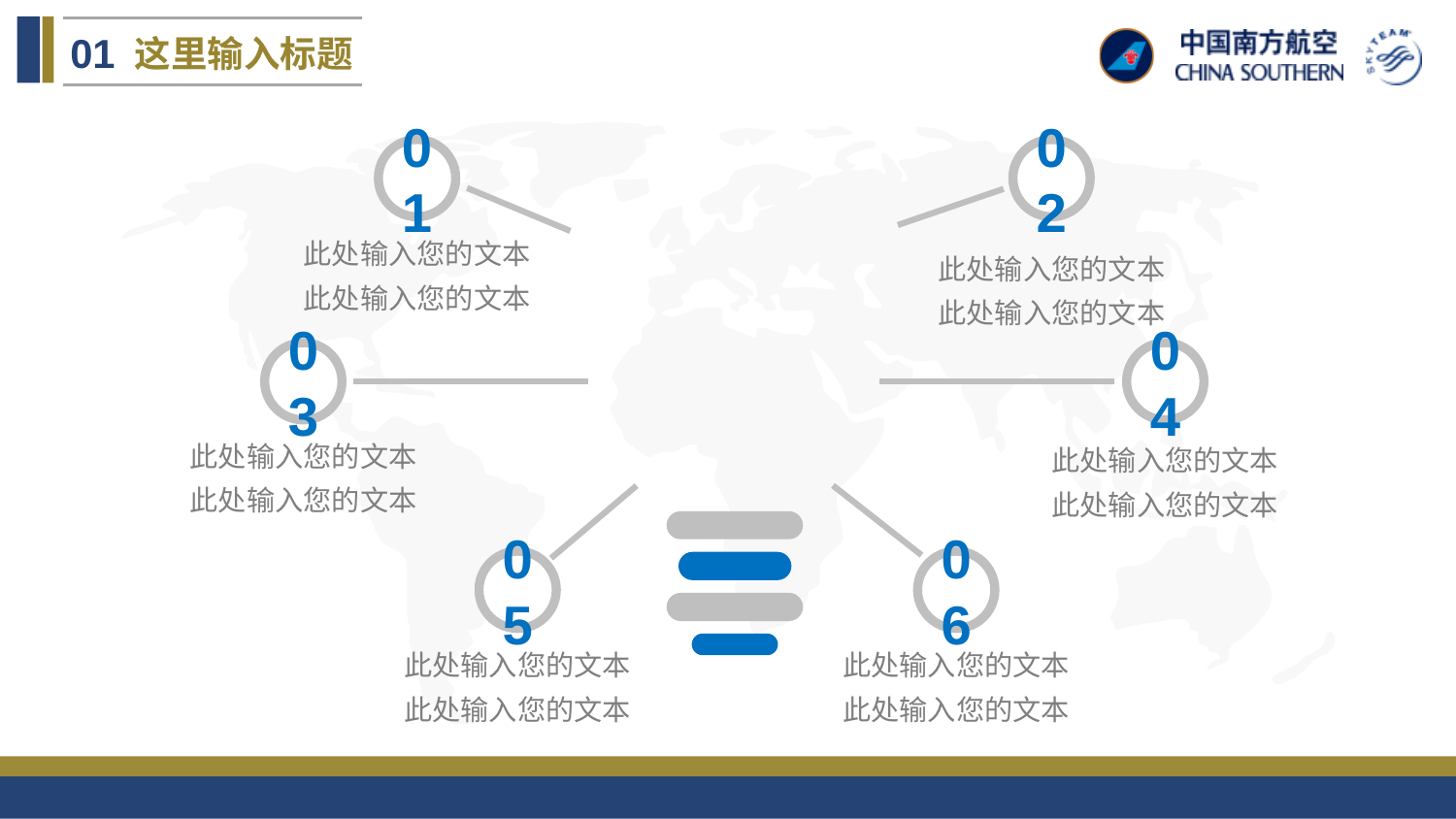

01
这里输入标题
01
02
此处输入您的文本
此处输入您的文本
此处输入您的文本
此处输入您的文本
03
04
此处输入您的文本
此处输入您的文本
此处输入您的文本
此处输入您的文本

05
06

此处输入您的文本
此处输入您的文本
此处输入您的文本
此处输入您的文本